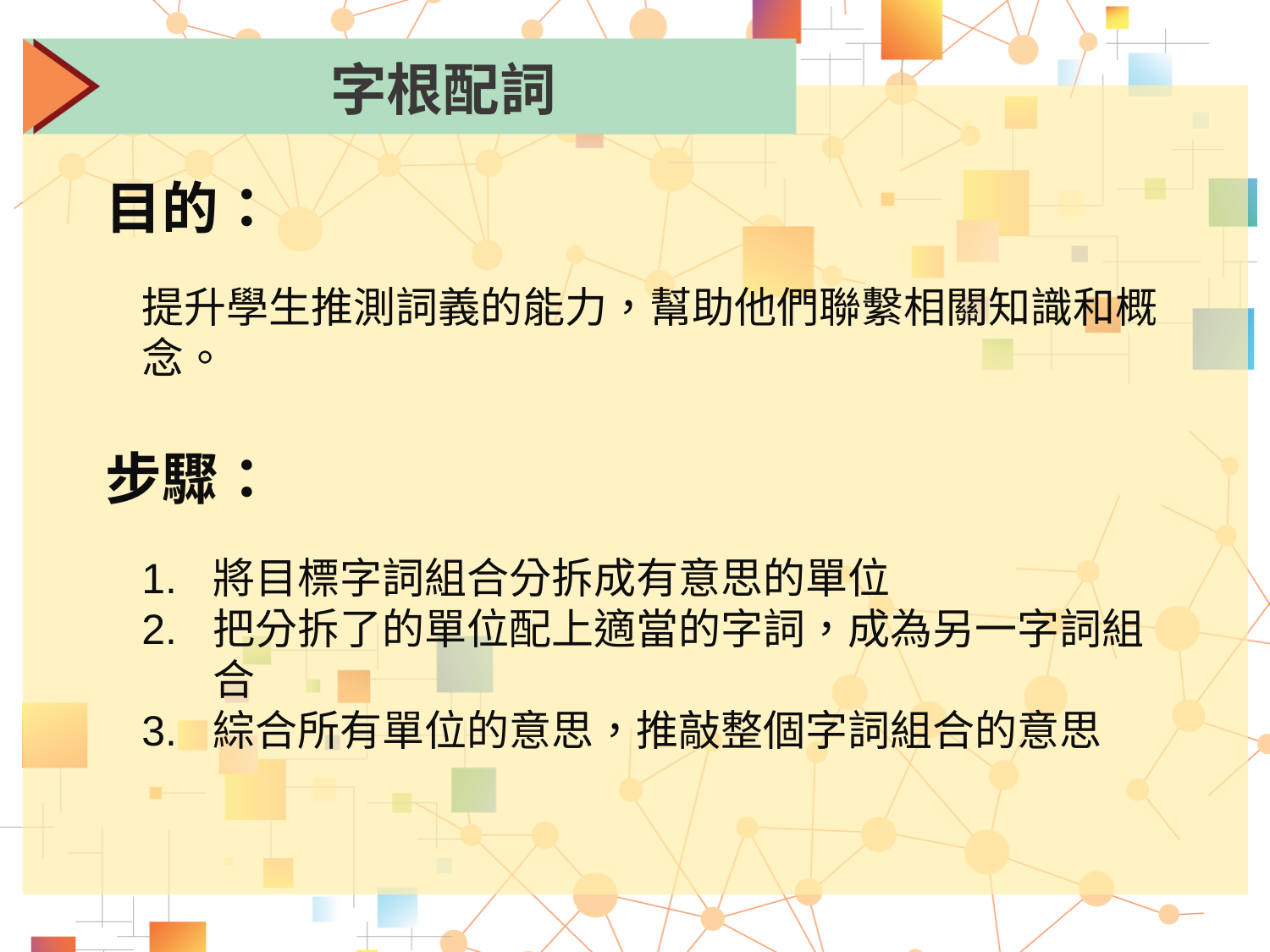

字根配詞
目的：
提升學生推測詞義的能力，幫助他們聯繫相關知識和概念。
步驟：
將目標字詞組合分拆成有意思的單位
把分拆了的單位配上適當的字詞，成為另一字詞組合
綜合所有單位的意思，推敲整個字詞組合的意思